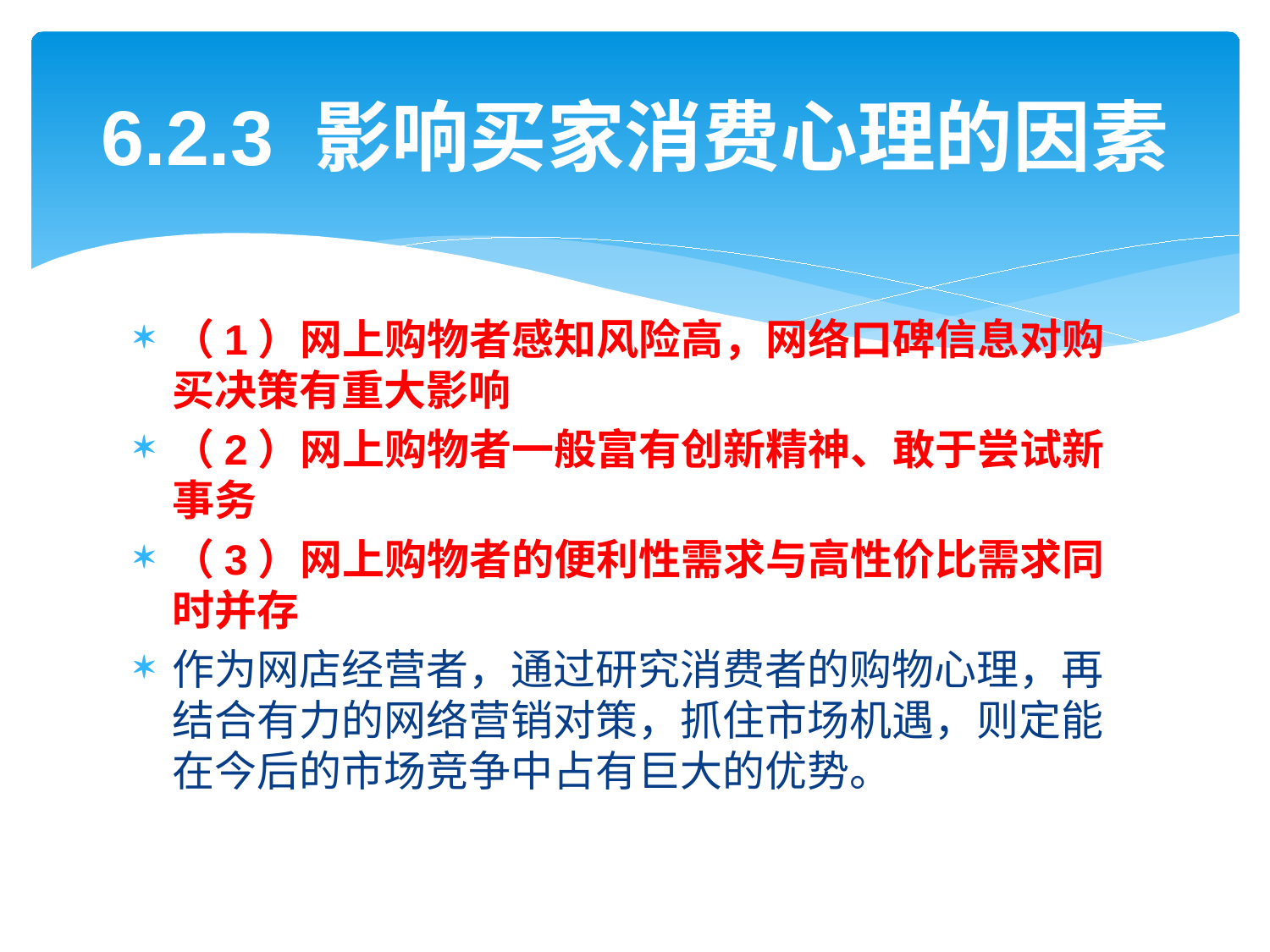

# 6.2.3 影响买家消费心理的因素
（1）网上购物者感知风险高，网络口碑信息对购买决策有重大影响
（2）网上购物者一般富有创新精神、敢于尝试新事务
（3）网上购物者的便利性需求与高性价比需求同时并存
作为网店经营者，通过研究消费者的购物心理，再结合有力的网络营销对策，抓住市场机遇，则定能在今后的市场竞争中占有巨大的优势。